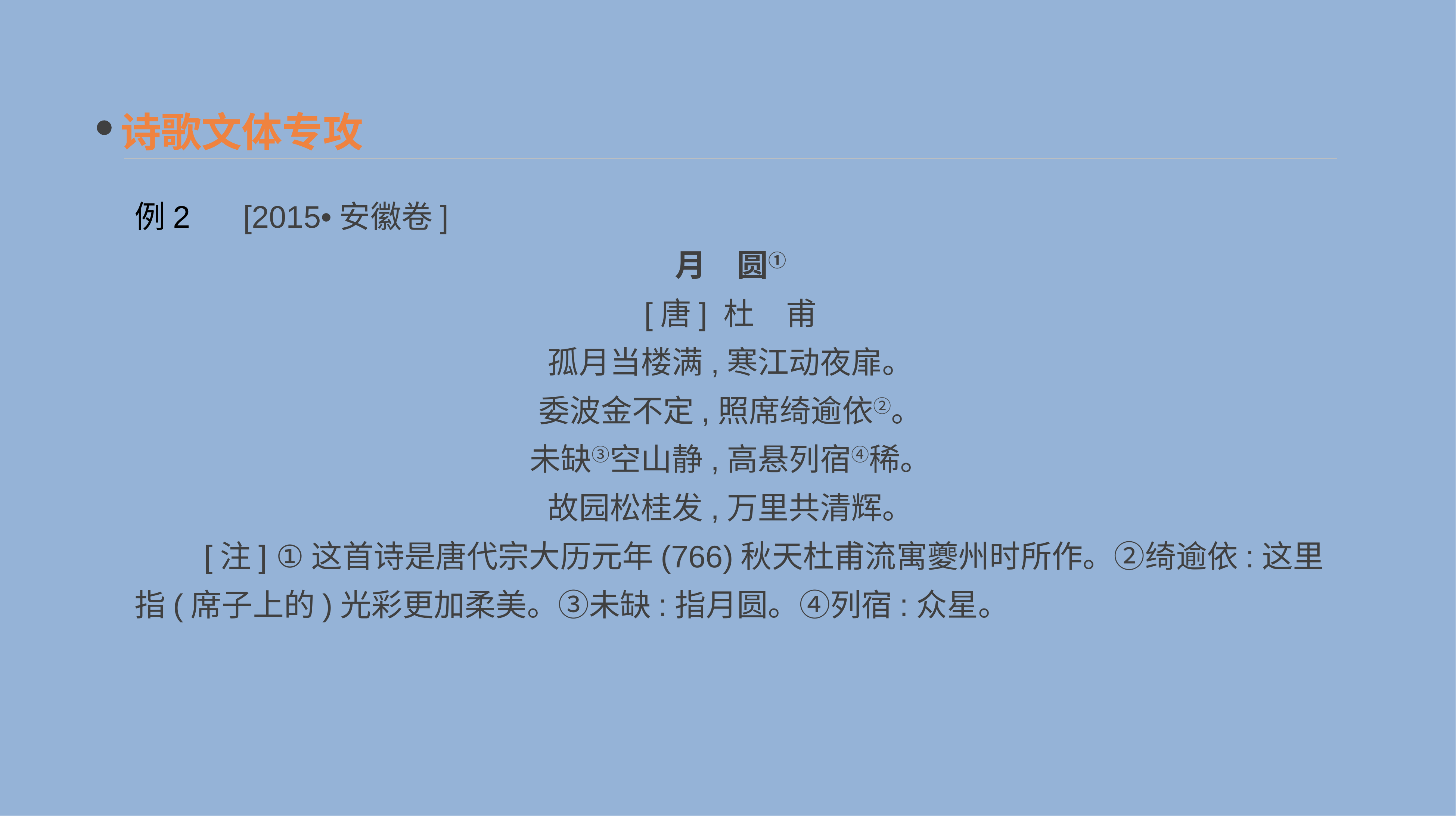

诗歌文体专攻

例2　 [2015•安徽卷]
月　圆①
[唐] 杜　甫
孤月当楼满,寒江动夜扉。
委波金不定,照席绮逾依②。
未缺③空山静,高悬列宿④稀。
故园松桂发,万里共清辉。
　　[注] ①这首诗是唐代宗大历元年(766)秋天杜甫流寓夔州时所作。②绮逾依:这里指(席子上的)光彩更加柔美。③未缺:指月圆。④列宿:众星。